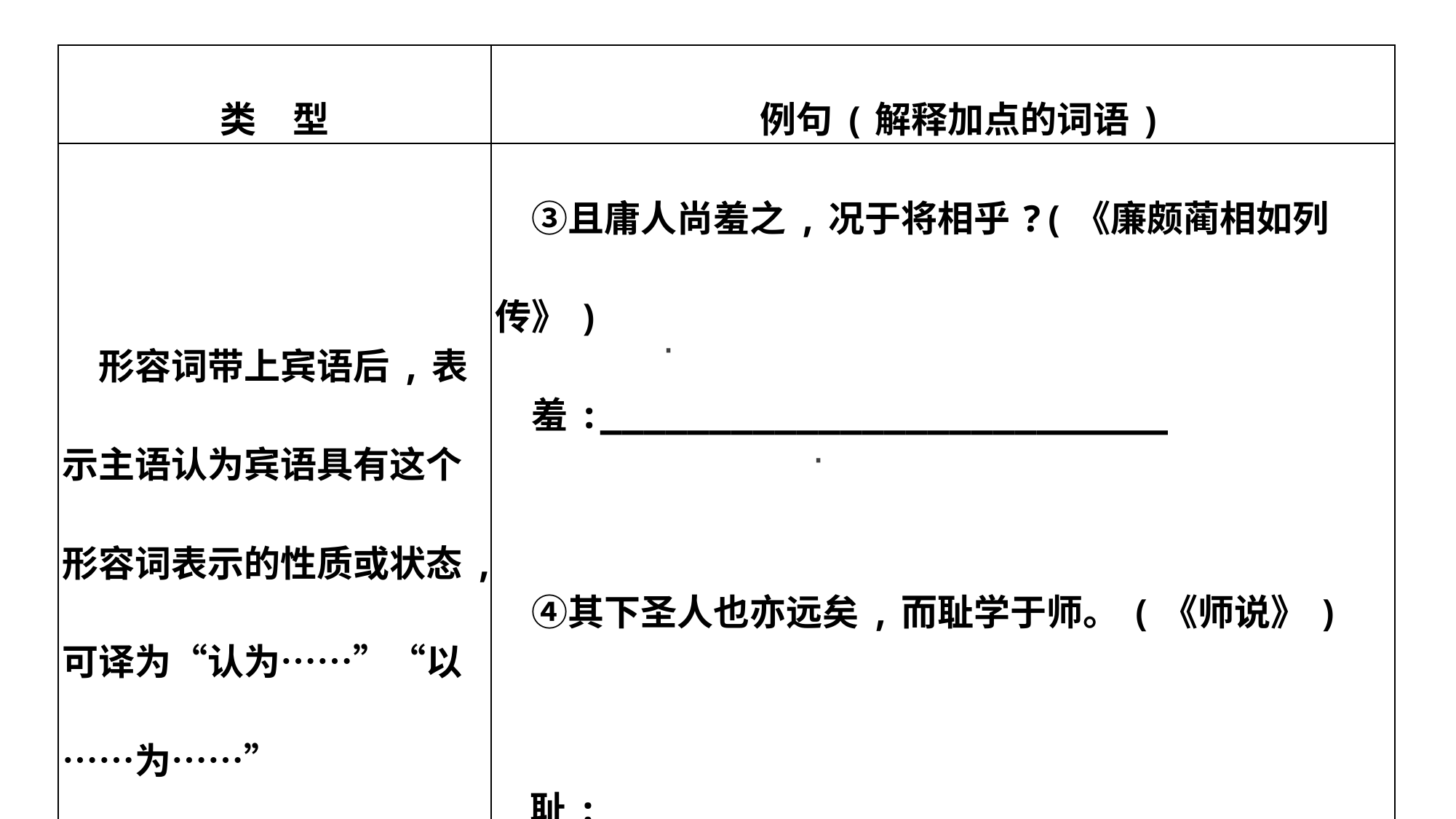

| 类　型 | 例句(解释加点的词语) |
| --- | --- |
| 形容词带上宾语后,表示主语认为宾语具有这个形容词表示的性质或状态,可译为“认为……”“以……为……” | ③且庸人尚羞之,况于将相乎?(《廉颇蔺相如列传》) 　羞:\_\_\_\_\_\_\_\_\_\_\_\_\_\_\_\_\_\_\_\_\_\_\_\_\_\_　　　　　　　　　　  　④其下圣人也亦远矣,而耻学于师。(《师说》)　 耻: \_\_\_\_\_\_\_\_\_\_\_\_\_\_\_\_\_\_\_\_\_\_\_\_\_\_ |
 ·
 ·